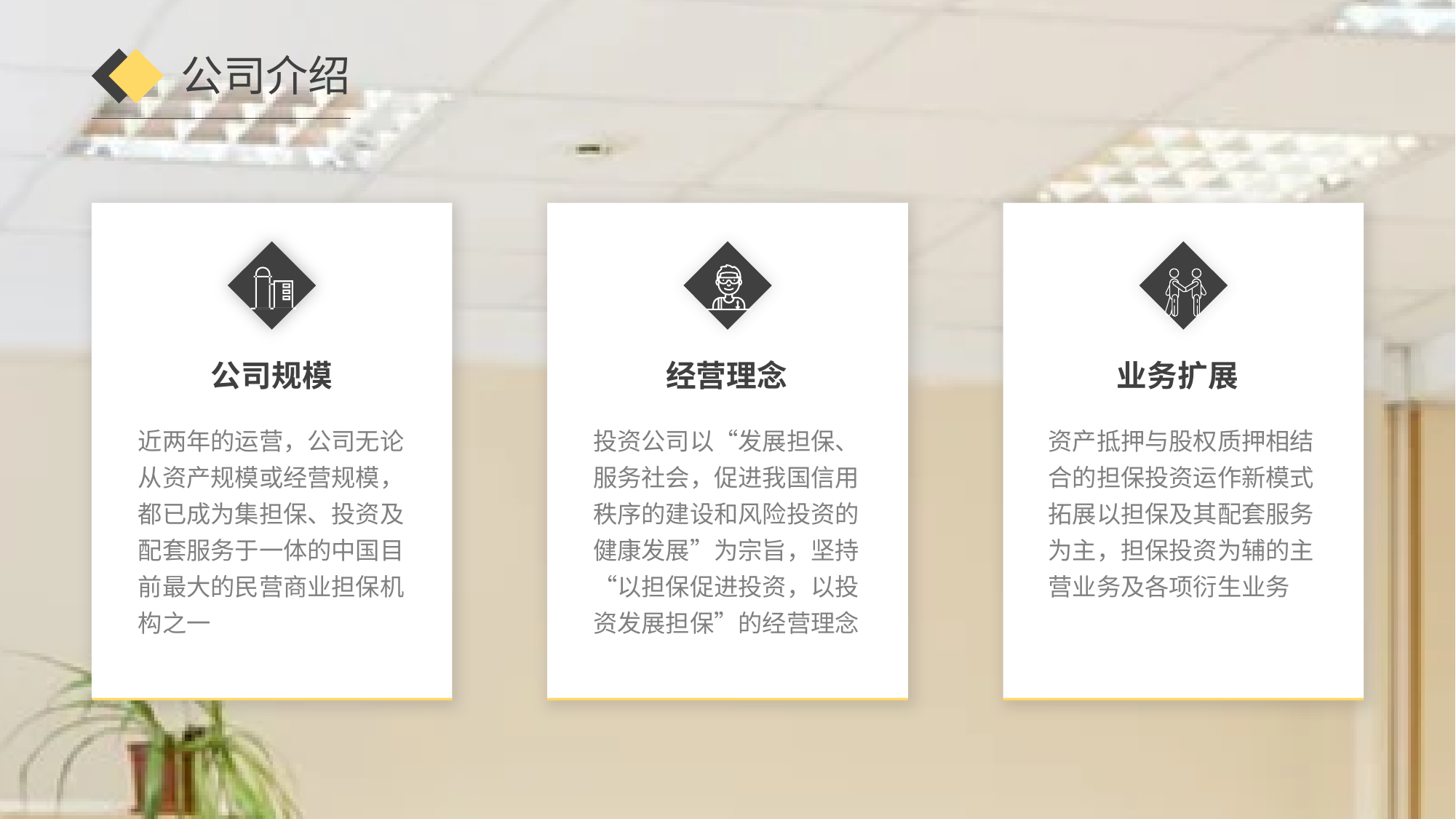

公司介绍

公司规模
经营理念
业务扩展
近两年的运营，公司无论从资产规模或经营规模，都已成为集担保、投资及配套服务于一体的中国目前最大的民营商业担保机构之一
投资公司以“发展担保、服务社会，促进我国信用秩序的建设和风险投资的健康发展”为宗旨，坚持“以担保促进投资，以投资发展担保”的经营理念
资产抵押与股权质押相结合的担保投资运作新模式拓展以担保及其配套服务为主，担保投资为辅的主营业务及各项衍生业务